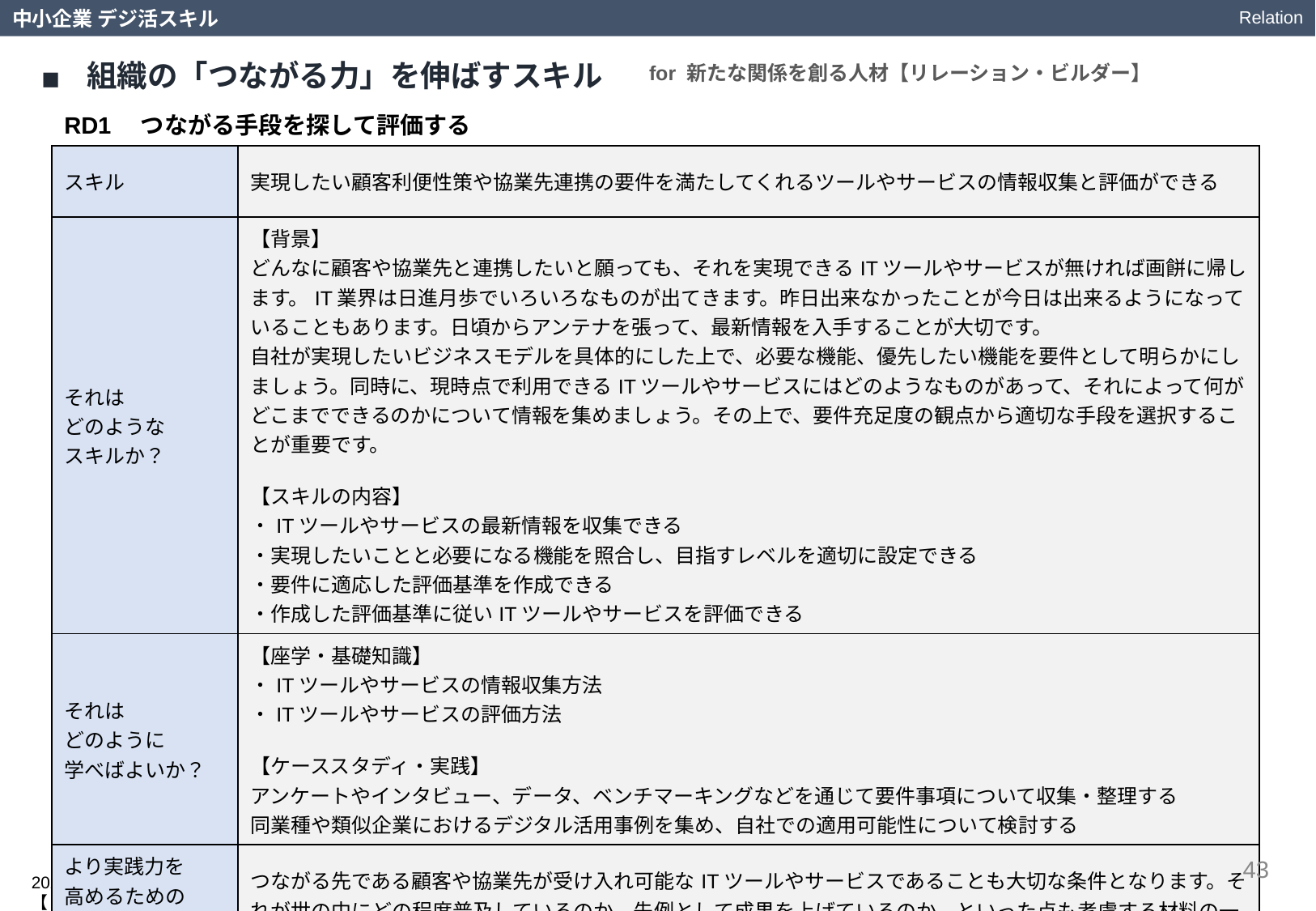

Relation
中小企業 デジ活スキル
組織の「つながる力」を伸ばすスキル
for 新たな関係を創る人材【リレーション・ビルダー】
RD1　つながる手段を探して評価する
| スキル | 実現したい顧客利便性策や協業先連携の要件を満たしてくれるツールやサービスの情報収集と評価ができる |
| --- | --- |
| それは どのような スキルか？ | 【背景】 どんなに顧客や協業先と連携したいと願っても、それを実現できるITツールやサービスが無ければ画餅に帰します。IT業界は日進月歩でいろいろなものが出てきます。昨日出来なかったことが今日は出来るようになっていることもあります。日頃からアンテナを張って、最新情報を入手することが大切です。 自社が実現したいビジネスモデルを具体的にした上で、必要な機能、優先したい機能を要件として明らかにしましょう。同時に、現時点で利用できるITツールやサービスにはどのようなものがあって、それによって何がどこまでできるのかについて情報を集めましょう。その上で、要件充足度の観点から適切な手段を選択することが重要です。 【スキルの内容】 ・ITツールやサービスの最新情報を収集できる ・実現したいことと必要になる機能を照合し、目指すレベルを適切に設定できる ・要件に適応した評価基準を作成できる ・作成した評価基準に従いITツールやサービスを評価できる |
| それは どのように 学べばよいか？ | 【座学・基礎知識】 ・ITツールやサービスの情報収集方法 ・ITツールやサービスの評価方法 【ケーススタディ・実践】 アンケートやインタビュー、データ、ベンチマーキングなどを通じて要件事項について収集・整理する 同業種や類似企業におけるデジタル活用事例を集め、自社での適用可能性について検討する |
| より実践力を 高めるための 視点や考え方は？ | つながる先である顧客や協業先が受け入れ可能なITツールやサービスであることも大切な条件となります。それが世の中にどの程度普及しているのか、先例として成果を上げているのか、といった点も考慮する材料の一つになります。 |
43